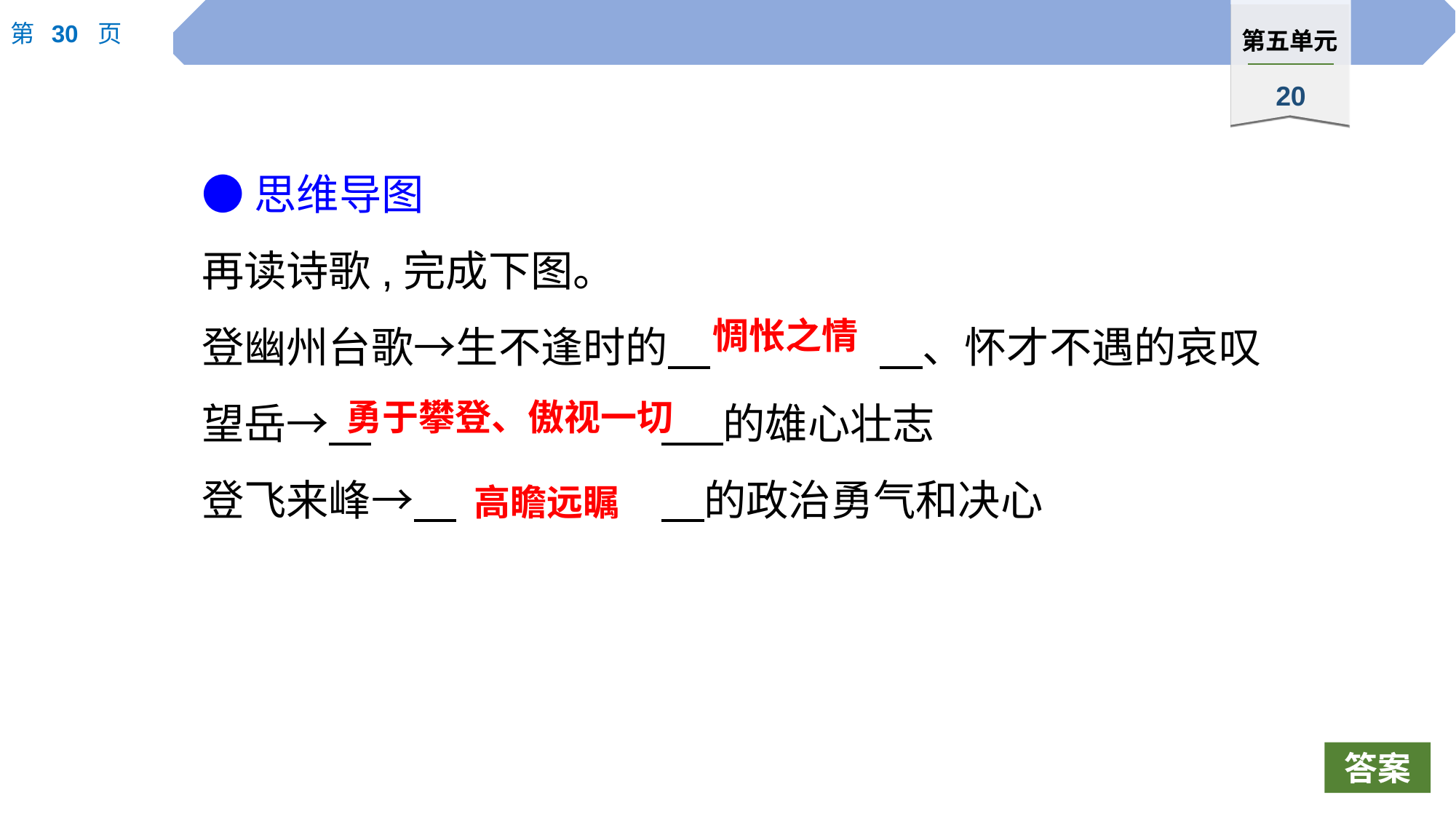

●思维导图
再读诗歌,完成下图。
登幽州台歌→生不逢时的　		　、怀才不遇的哀叹
望岳→　			  　的雄心壮志
登飞来峰→　		　的政治勇气和决心

惆怅之情
勇于攀登、傲视一切
高瞻远瞩
答案